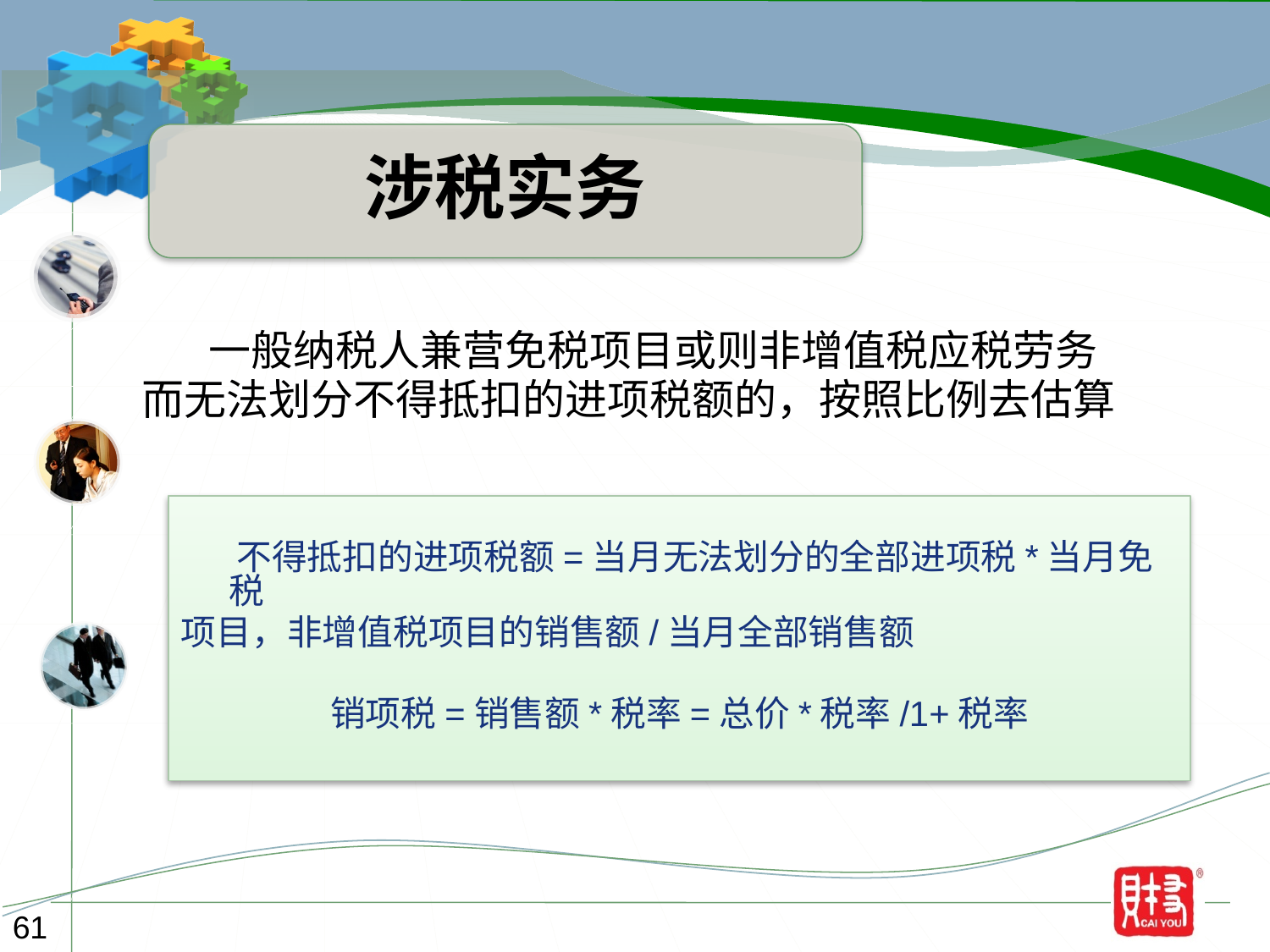

涉税实务
      一般纳税人兼营免税项目或则非增值税应税劳务
而无法划分不得抵扣的进项税额的，按照比例去估算

      不得抵扣的进项税额=当月无法划分的全部进项税*当月免税
项目，非增值税项目的销售额/当月全部销售额

销项税=销售额*税率=总价*税率/1+税率

61